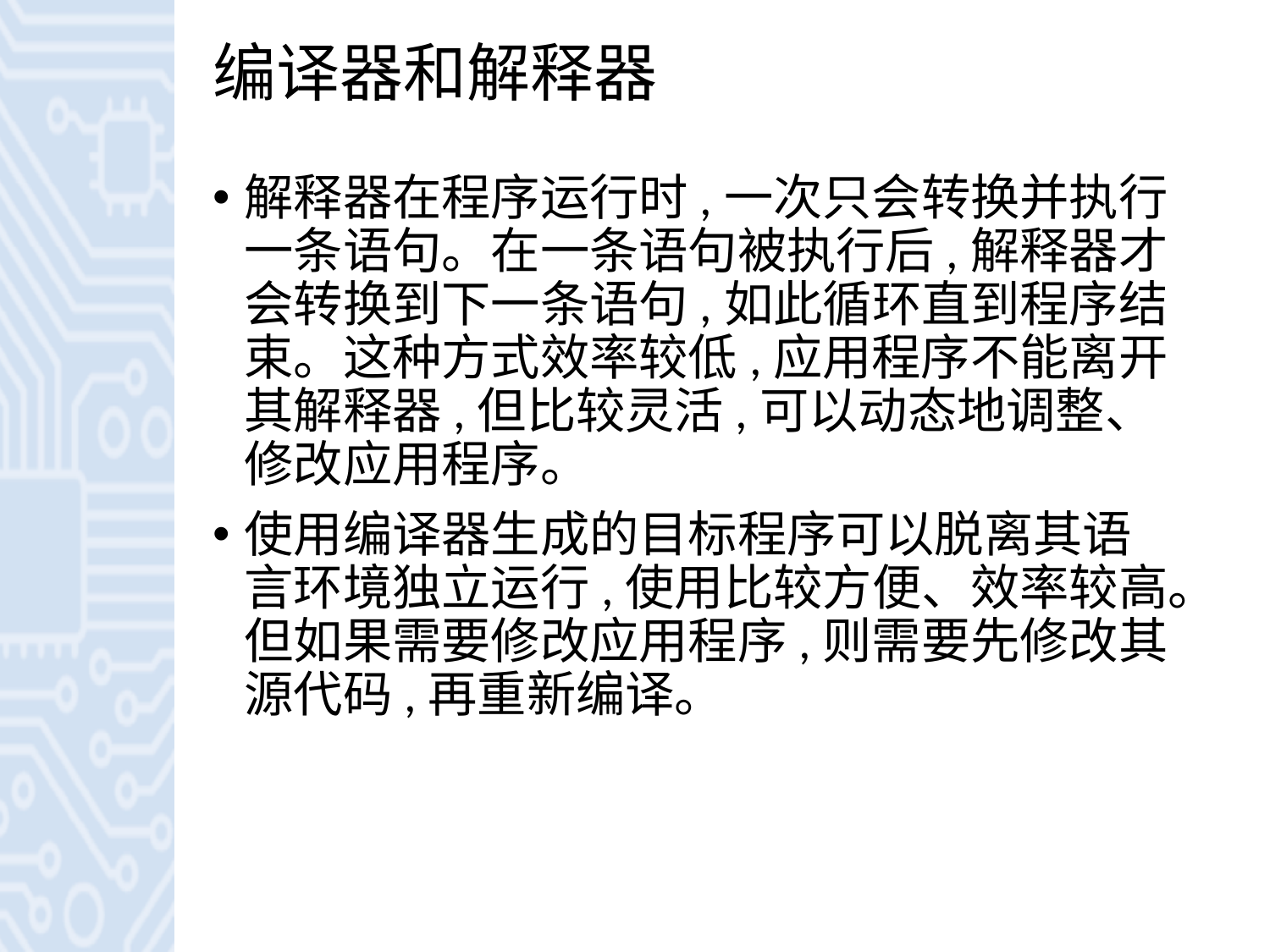

# 编译器和解释器
解释器在程序运行时,一次只会转换并执行一条语句。在一条语句被执行后,解释器才会转换到下一条语句,如此循环直到程序结束。这种方式效率较低,应用程序不能离开其解释器,但比较灵活,可以动态地调整、修改应用程序。
使用编译器生成的目标程序可以脱离其语言环境独立运行,使用比较方便、效率较高。但如果需要修改应用程序,则需要先修改其源代码,再重新编译。